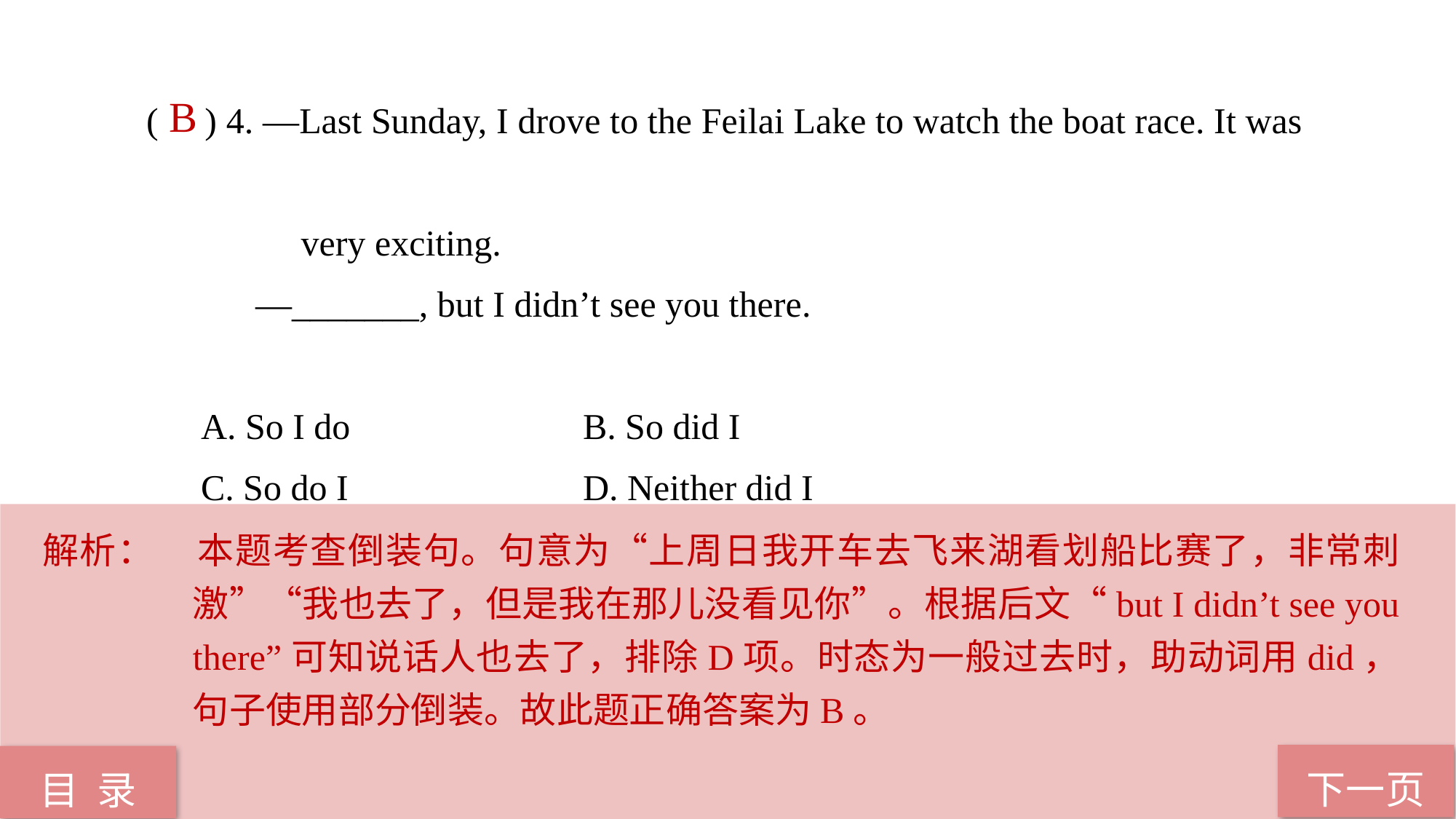

(     ) 4. —Last Sunday, I drove to the Feilai Lake to watch the boat race. It was
           very exciting.
      —_______, but I didn’t see you there.

A. So I do 			B. So did I
C. So do I 			D. Neither did I
  B
解析：	本题考查倒装句。句意为“上周日我开车去飞来湖看划船比赛了，非常刺激”“我也去了，但是我在那儿没看见你”。根据后文“but I didn’t see you there”可知说话人也去了，排除D项。时态为一般过去时，助动词用did，句子使用部分倒装。故此题正确答案为B。